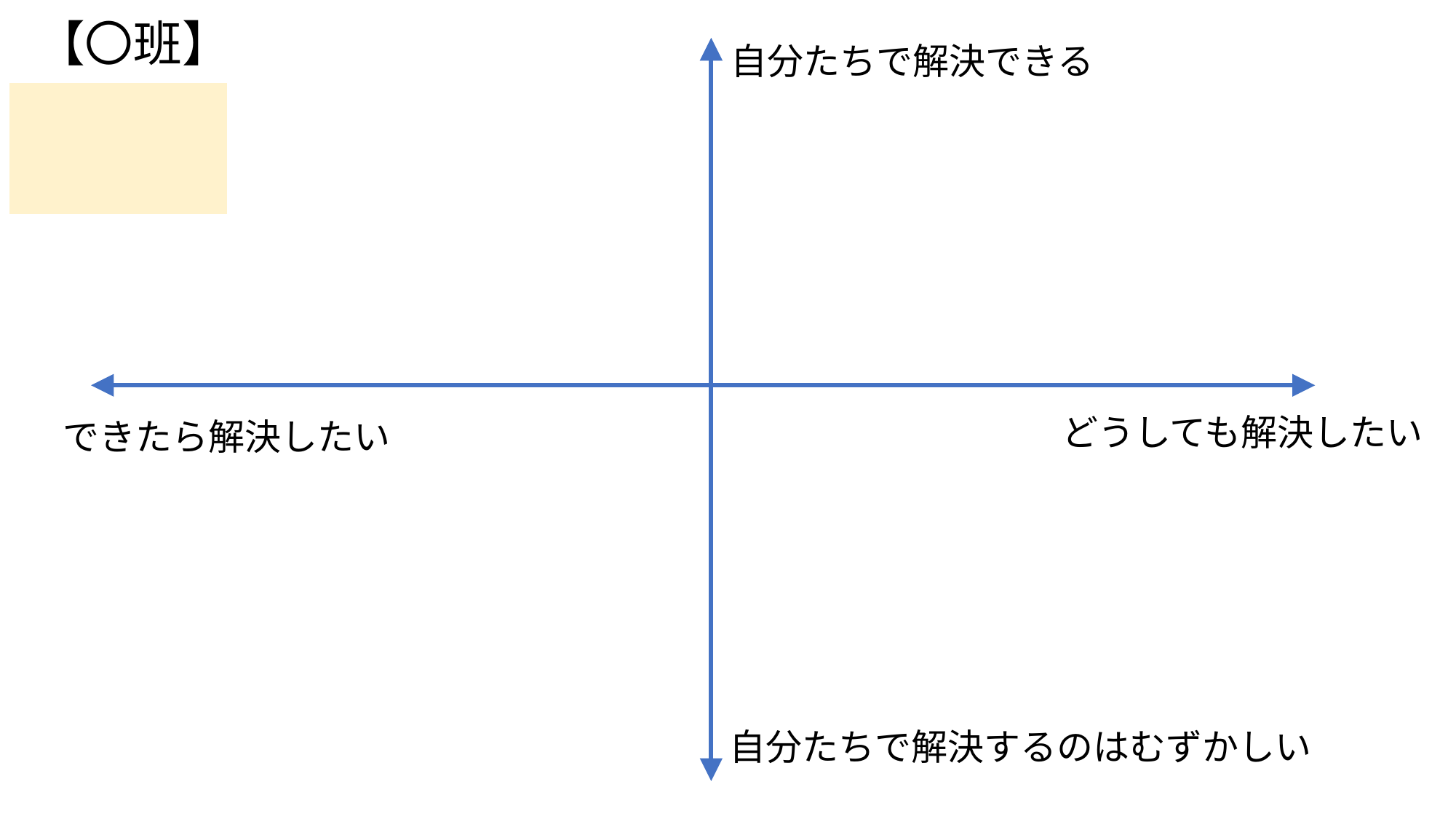

【〇班】
自分たちで解決できる

どうしても解決したい
できたら解決したい
自分たちで解決するのはむずかしい